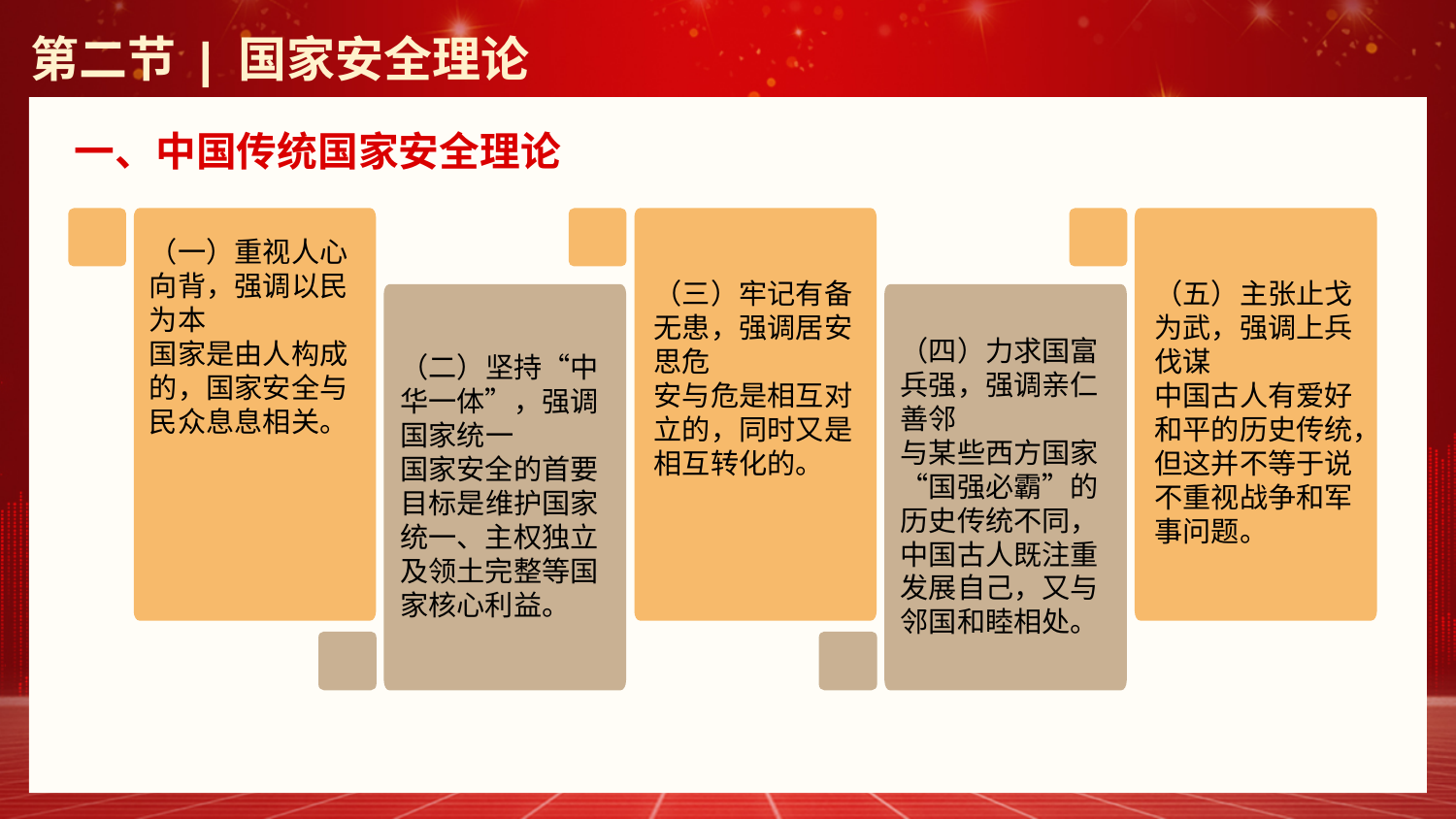

第二节 | 国家安全理论
一、中国传统国家安全理论

（一）重视人心向背，强调以民为本
国家是由人构成的，国家安全与民众息息相关。
（三）牢记有备无患，强调居安思危
安与危是相互对立的，同时又是相互转化的。
（五）主张止戈为武，强调上兵伐谋
中国古人有爱好和平的历史传统，但这并不等于说不重视战争和军事问题。

（四）力求国富兵强，强调亲仁善邻
与某些西方国家“国强必霸”的历史传统不同，中国古人既注重发展自己，又与邻国和睦相处。
（二）坚持“中华一体”，强调国家统一
国家安全的首要目标是维护国家统一、主权独立及领土完整等国家核心利益。